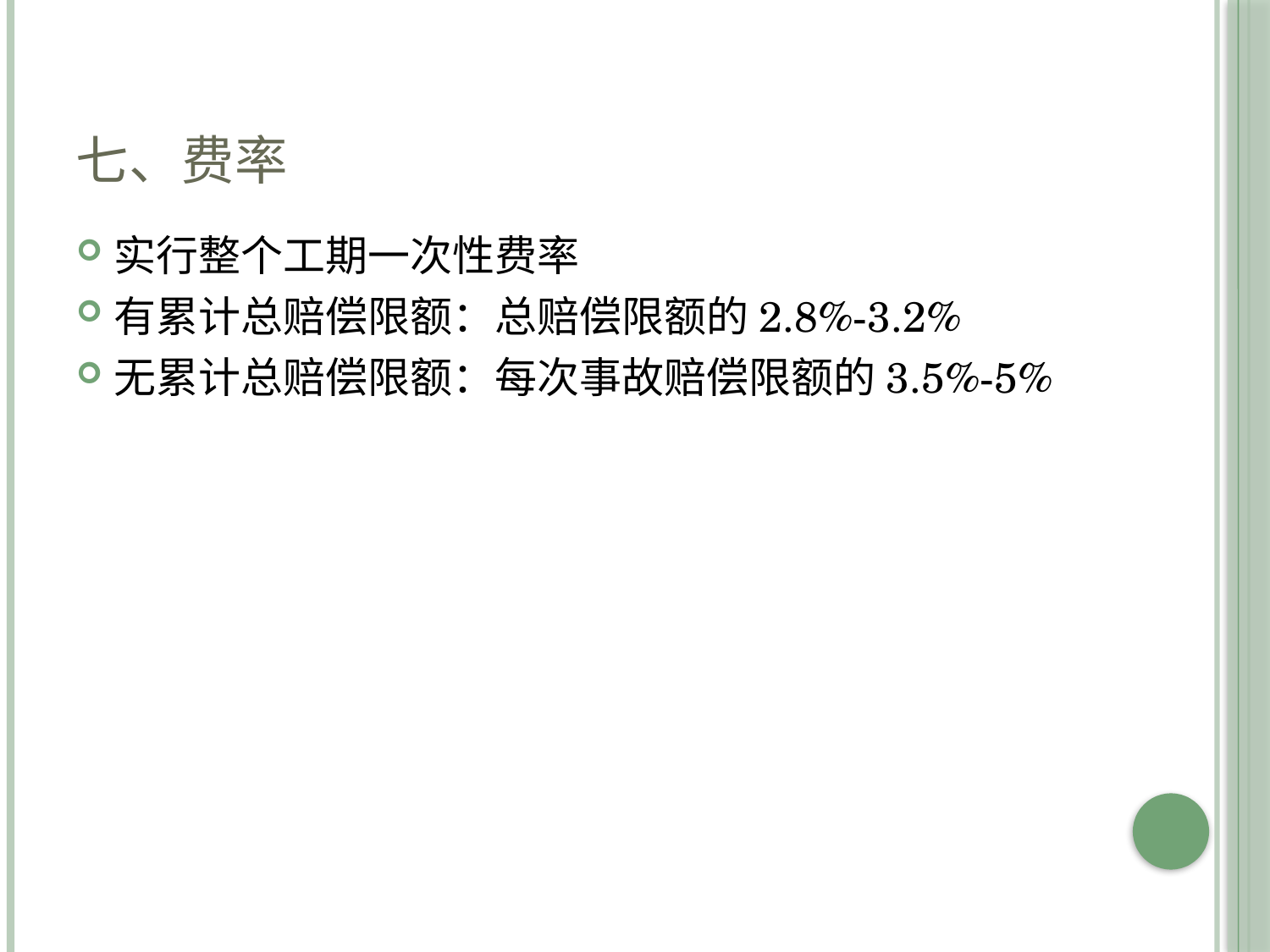

# 七、费率
实行整个工期一次性费率
有累计总赔偿限额：总赔偿限额的2.8%-3.2%
无累计总赔偿限额：每次事故赔偿限额的3.5%-5%